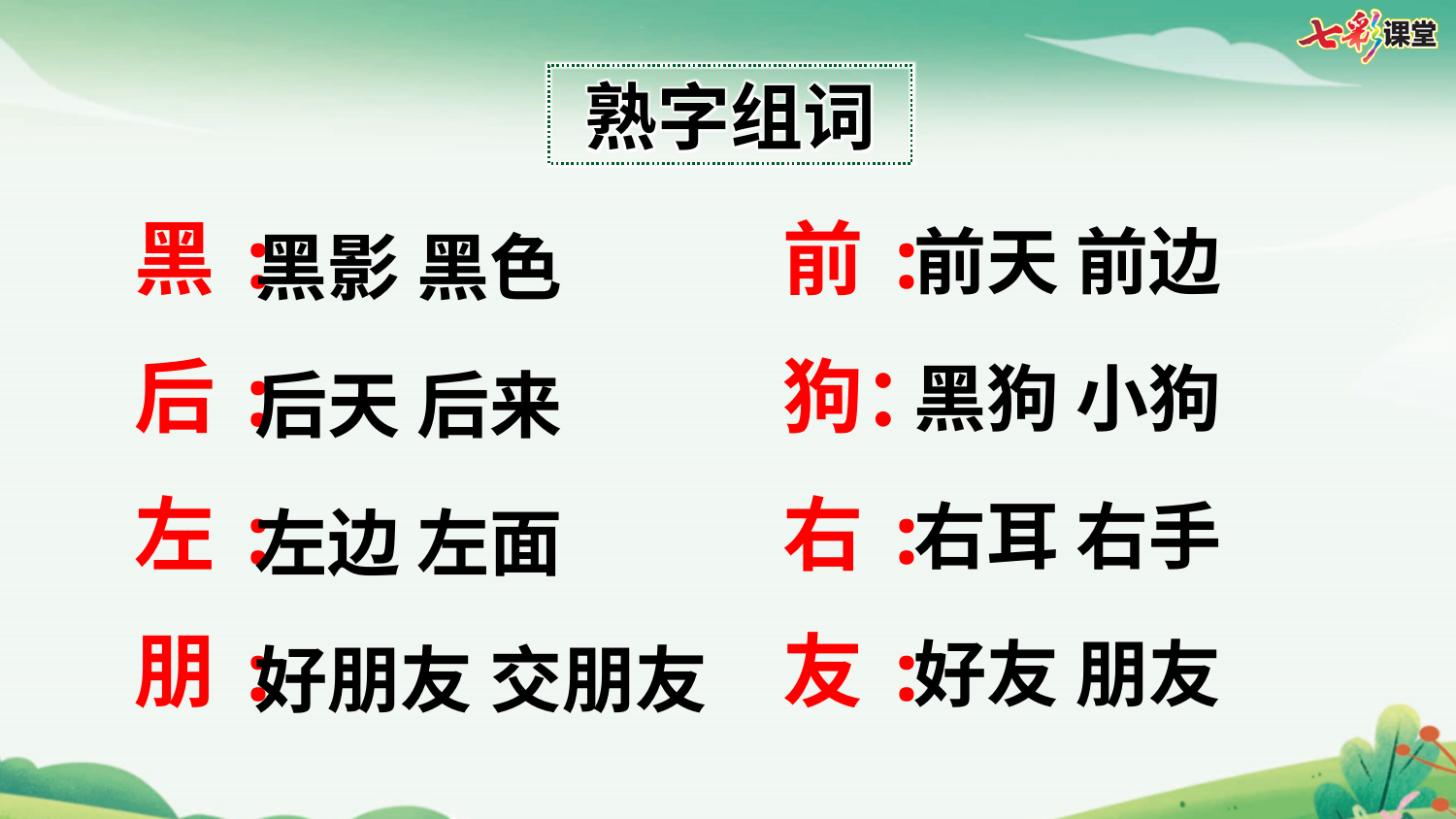

熟字组词
黑:
前:
前天 前边
黑影 黑色
后:
狗：
黑狗 小狗
后天 后来
左:
右:
右耳 右手
左边 左面
朋:
友:
好友 朋友
好朋友 交朋友